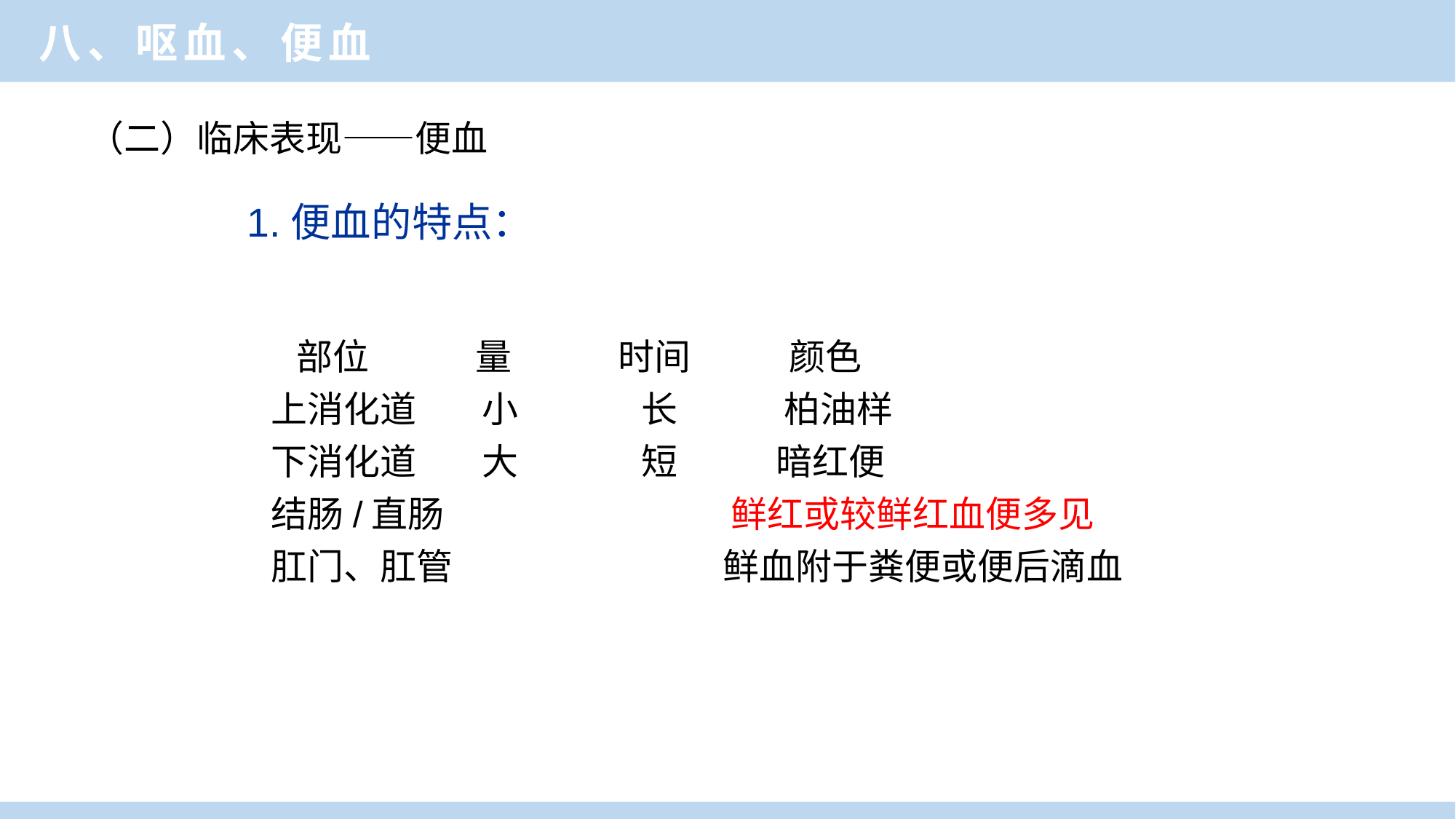

八、呕血、便血
（二）临床表现——便血
1.便血的特点：

  部位             量             时间            颜色
上消化道        小               长             柏油样
下消化道        大               短            暗红便
结肠/直肠                                   鲜红或较鲜红血便多见
肛门、肛管                                 鲜血附于粪便或便后滴血